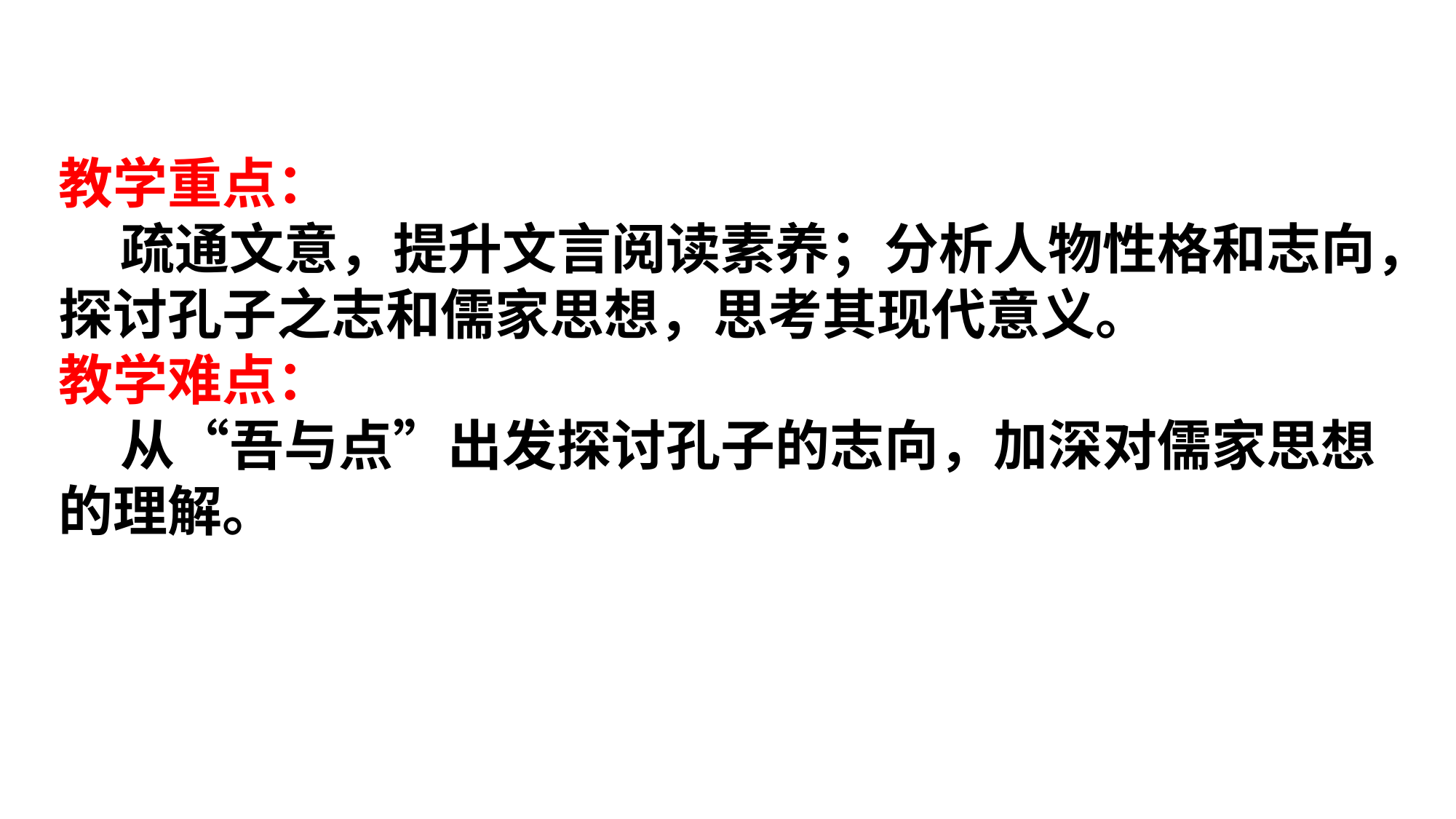

教学重点：
    疏通文意，提升文言阅读素养；分析人物性格和志向，探讨孔子之志和儒家思想，思考其现代意义。
教学难点：
    从“吾与点”出发探讨孔子的志向，加深对儒家思想的理解。